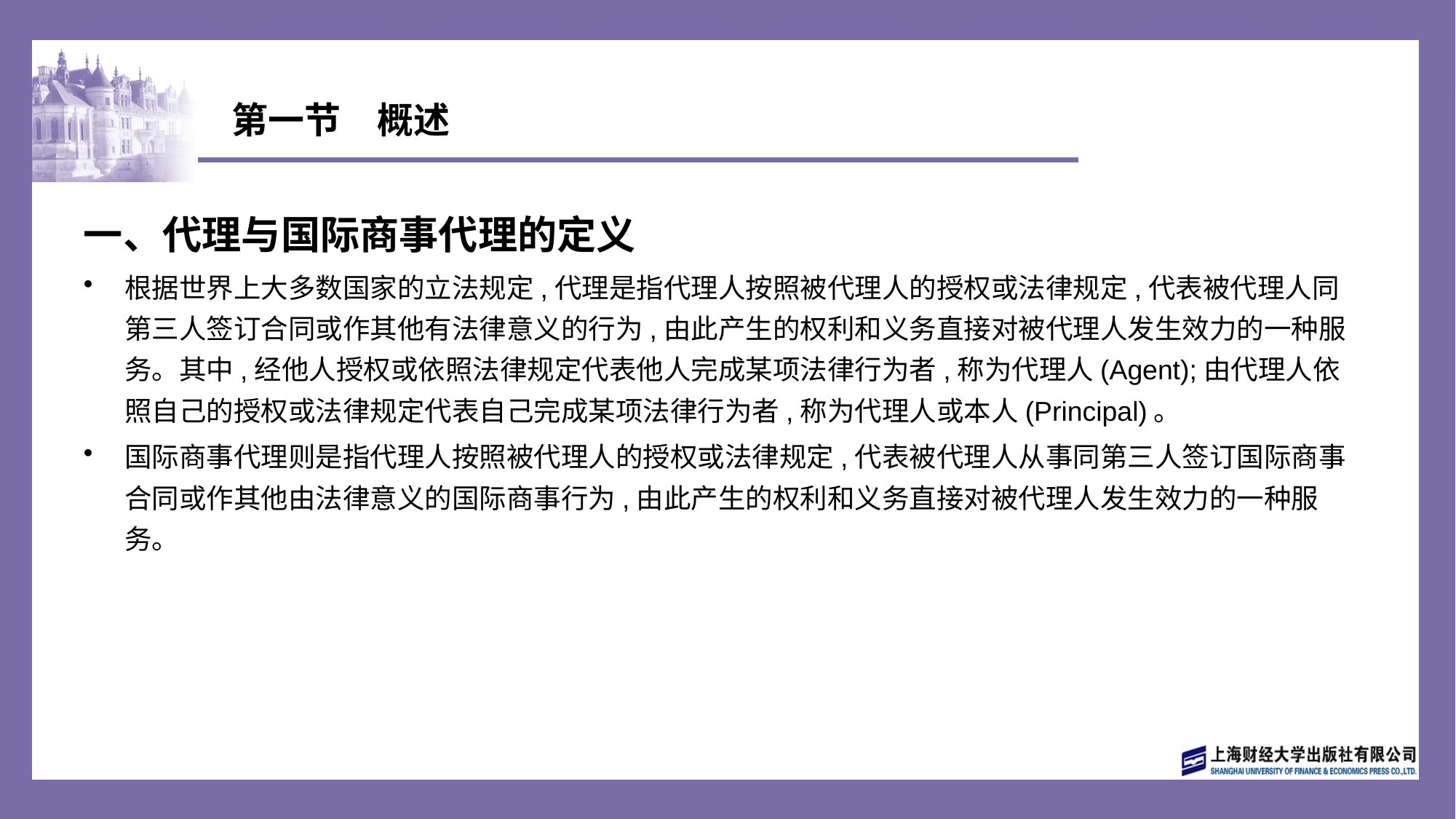

# 第一节　概述
一、代理与国际商事代理的定义
根据世界上大多数国家的立法规定,代理是指代理人按照被代理人的授权或法律规定,代表被代理人同第三人签订合同或作其他有法律意义的行为,由此产生的权利和义务直接对被代理人发生效力的一种服务。其中,经他人授权或依照法律规定代表他人完成某项法律行为者,称为代理人(Agent);由代理人依照自己的授权或法律规定代表自己完成某项法律行为者,称为代理人或本人(Principal)。
国际商事代理则是指代理人按照被代理人的授权或法律规定,代表被代理人从事同第三人签订国际商事合同或作其他由法律意义的国际商事行为,由此产生的权利和义务直接对被代理人发生效力的一种服务。